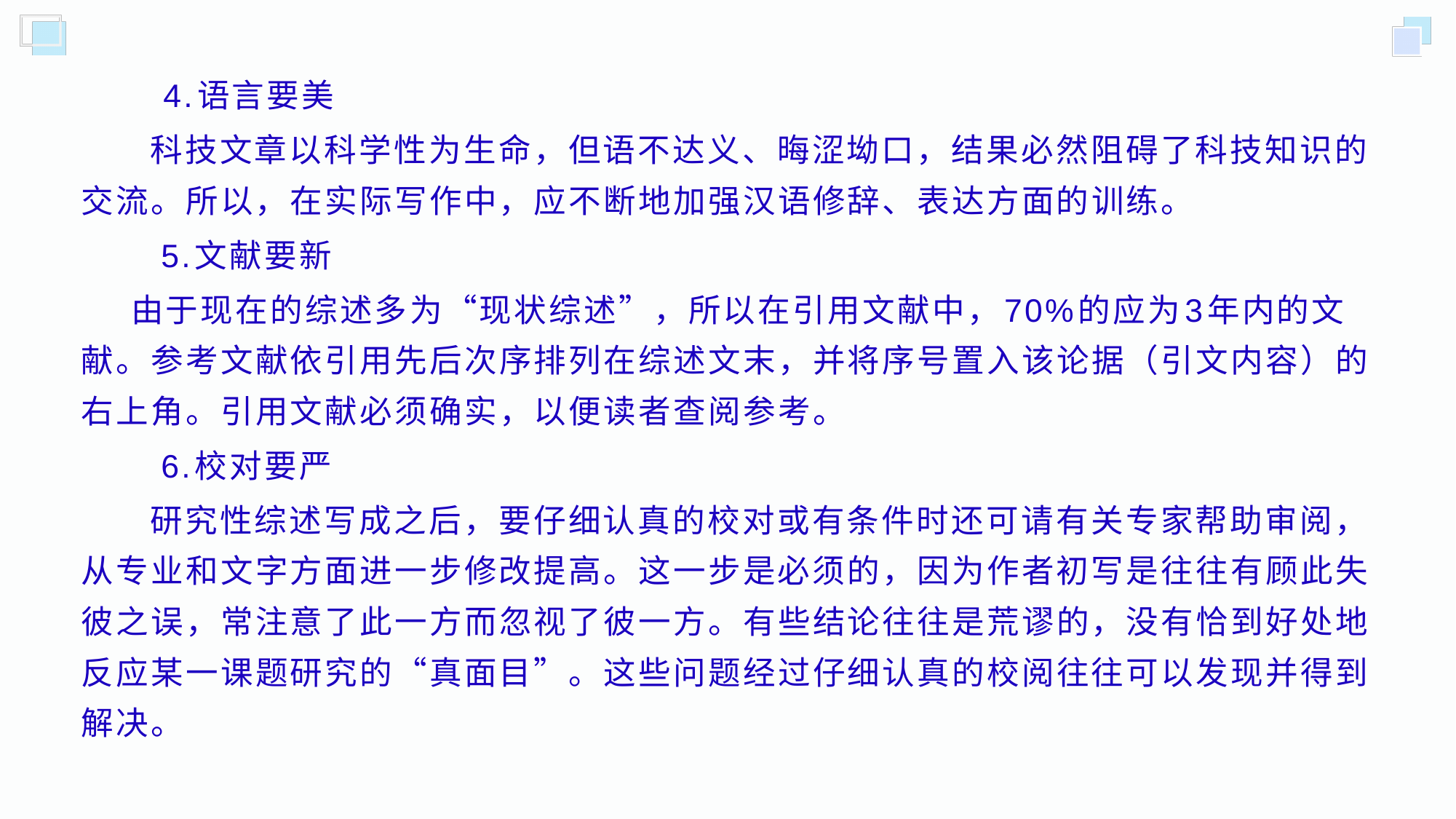

4.语言要美
       科技文章以科学性为生命，但语不达义、晦涩坳口，结果必然阻碍了科技知识的交流。所以，在实际写作中，应不断地加强汉语修辞、表达方面的训练。
       5.文献要新
     由于现在的综述多为“现状综述”，所以在引用文献中，70%的应为3年内的文献。参考文献依引用先后次序排列在综述文末，并将序号置入该论据（引文内容）的右上角。引用文献必须确实，以便读者查阅参考。
       6.校对要严
       研究性综述写成之后，要仔细认真的校对或有条件时还可请有关专家帮助审阅，从专业和文字方面进一步修改提高。这一步是必须的，因为作者初写是往往有顾此失彼之误，常注意了此一方而忽视了彼一方。有些结论往往是荒谬的，没有恰到好处地反应某一课题研究的“真面目”。这些问题经过仔细认真的校阅往往可以发现并得到解决。